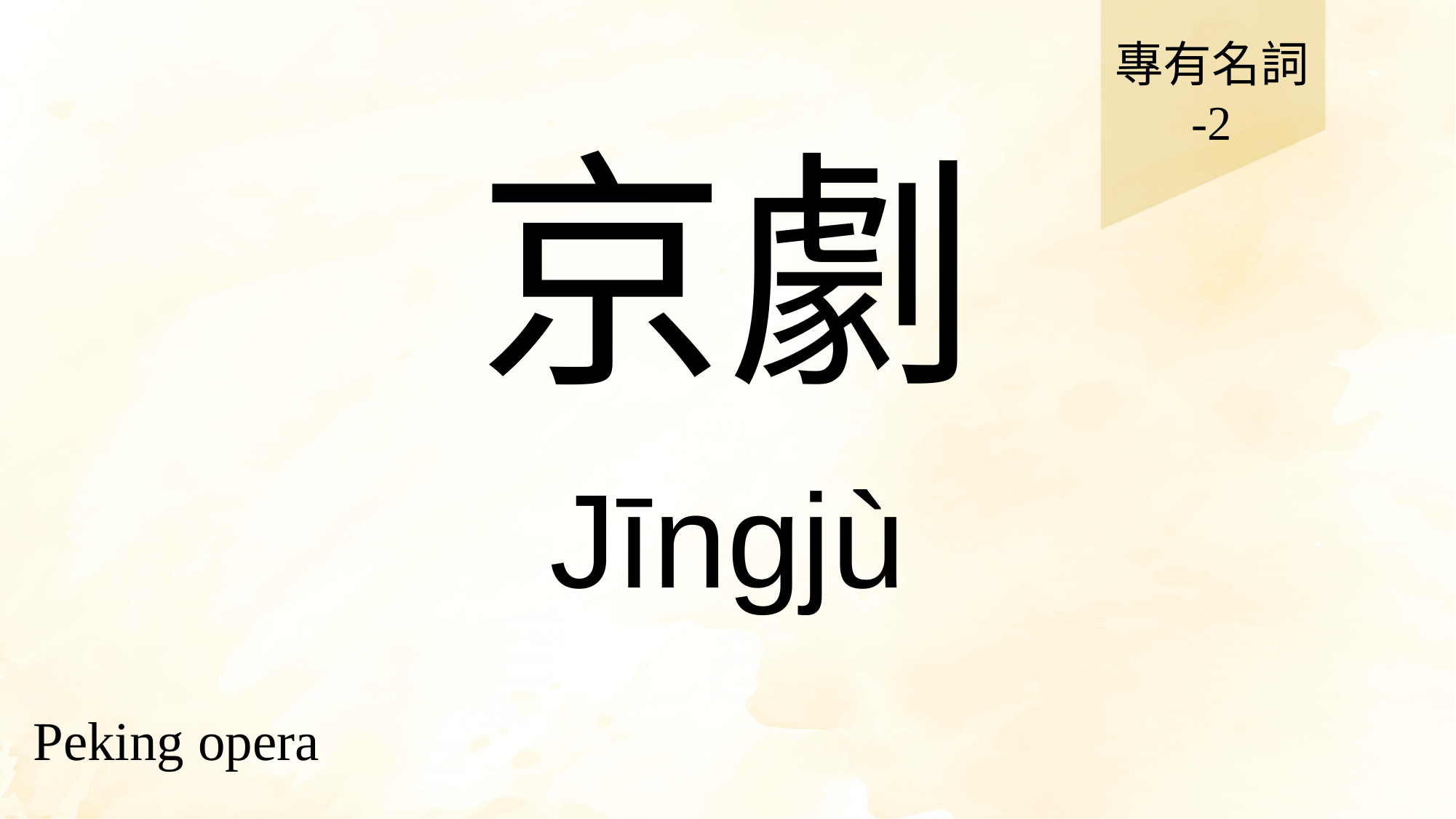

專有名詞
-2
# 京劇
Jīngjù
Peking opera